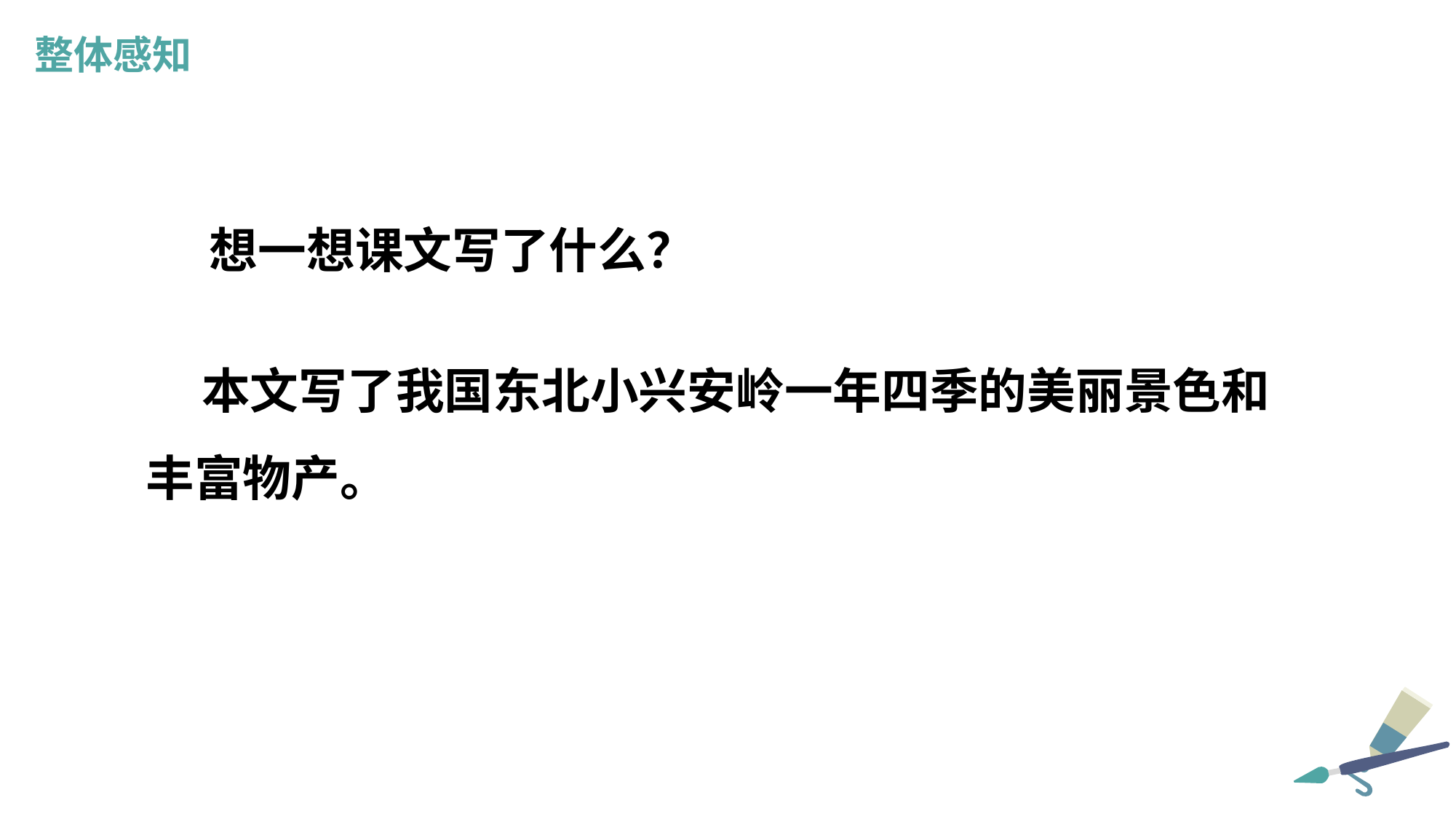

整体感知
想一想课文写了什么？
    本文写了我国东北小兴安岭一年四季的美丽景色和丰富物产。